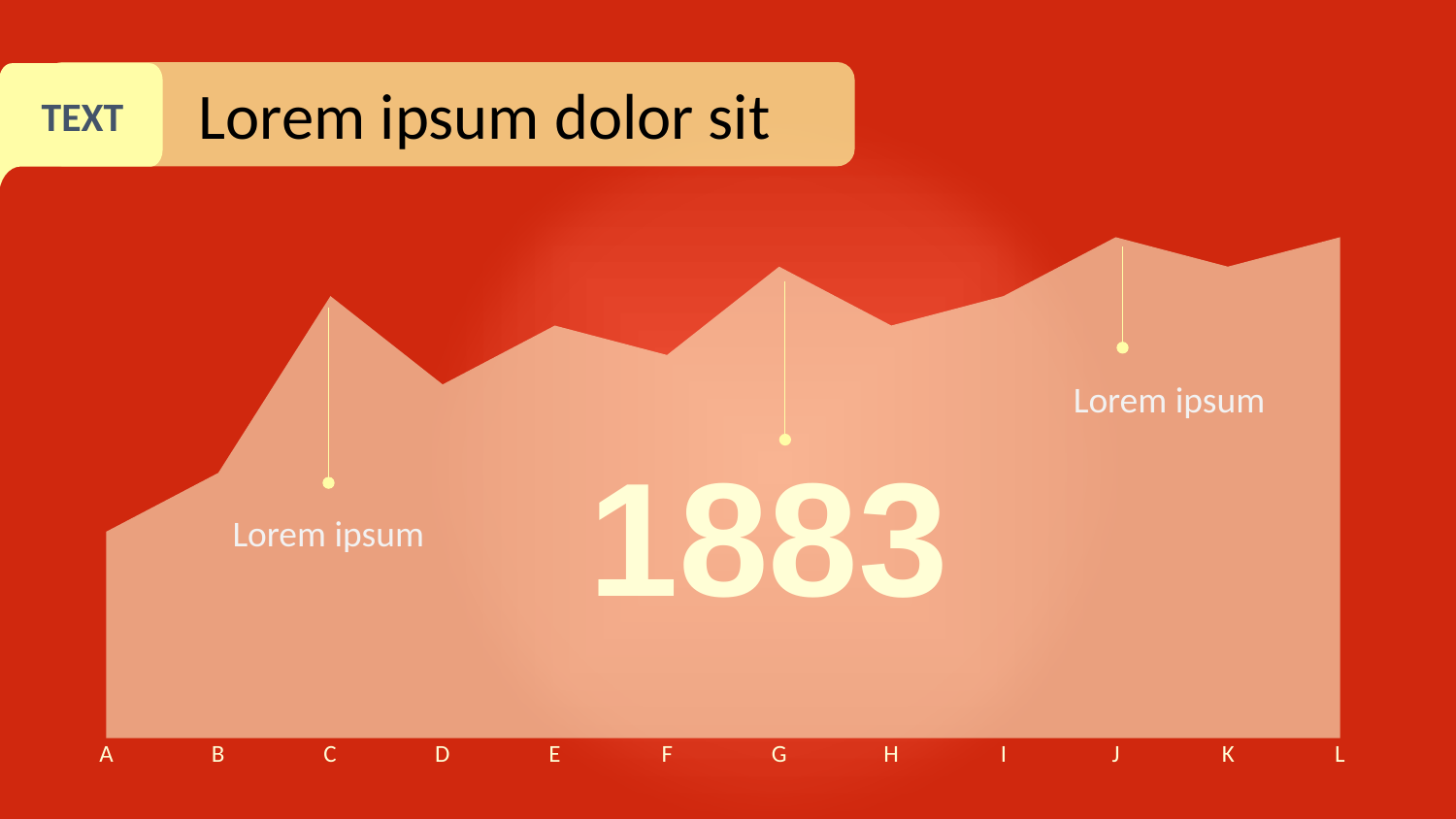

Lorem ipsum dolor sit
TEXT

### Chart

| Category | 系列 1 |
|---|---|
| A | 7.0 |
| B | 9.0 |
| C | 15.0 |
| D | 12.0 |
| E | 14.0 |
| F | 13.0 |
| G | 16.0 |
| H | 14.0 |
| I | 15.0 |
| J | 17.0 |
| K | 16.0 |
| L | 17.0 |
Lorem ipsum
1883
Lorem ipsum